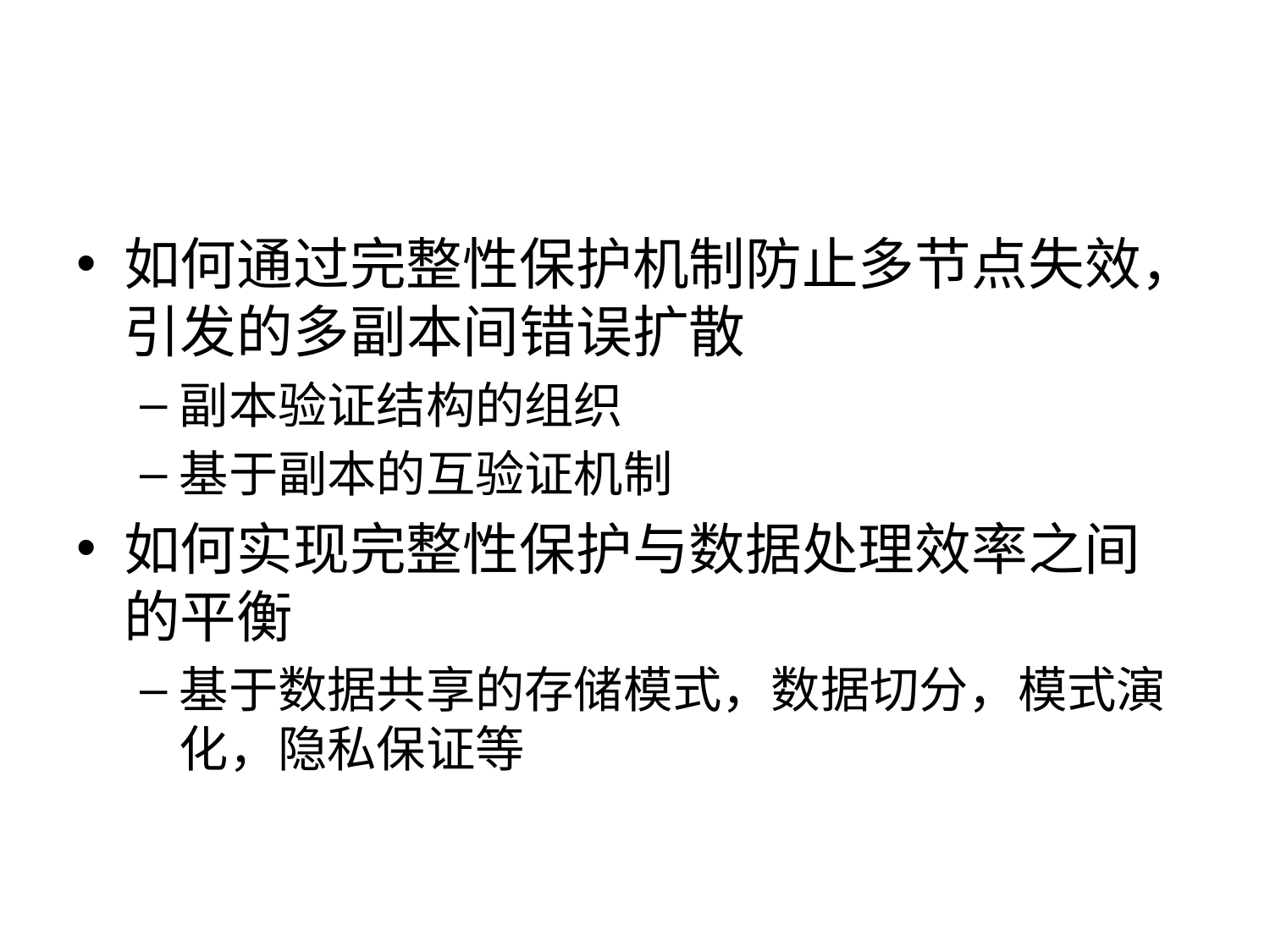

#
如何通过完整性保护机制防止多节点失效，引发的多副本间错误扩散
副本验证结构的组织
基于副本的互验证机制
如何实现完整性保护与数据处理效率之间的平衡
基于数据共享的存储模式，数据切分，模式演化，隐私保证等